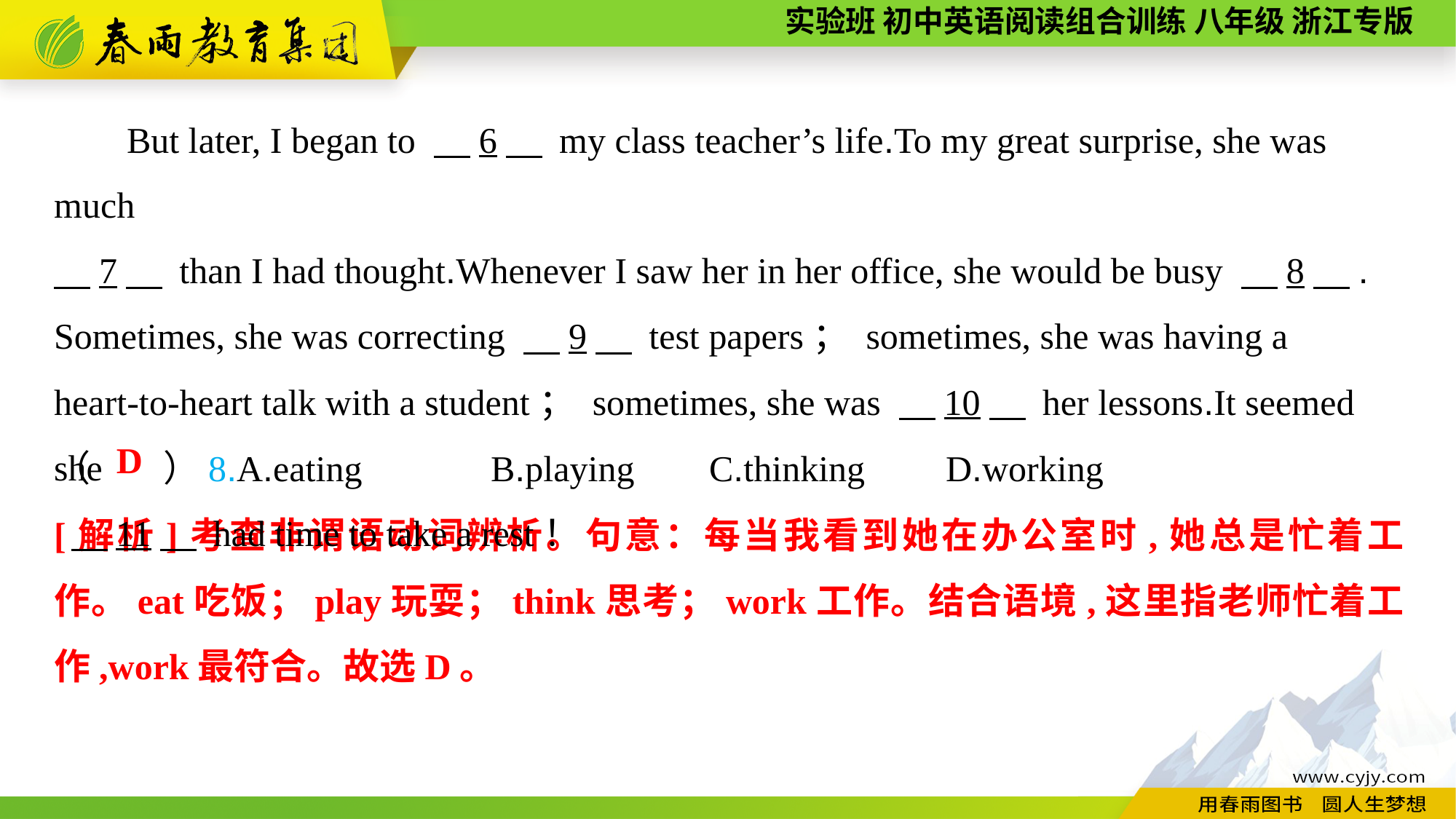

But later, I began to 　6　 my class teacher’s life.To my great surprise, she was much
　7　 than I had thought.Whenever I saw her in her office, she would be busy 　8　.
Sometimes, she was correcting 　9　 test papers； sometimes, she was having a
heart-to-heart talk with a student； sometimes, she was 　10　 her lessons.It seemed she
 　11　 had time to take a rest！
（　　）8.A.eating		B.playing	C.thinking	  D.working
D
[解析]考查非谓语动词辨析。句意：每当我看到她在办公室时,她总是忙着工作。eat吃饭；play玩耍；think思考；work工作。结合语境,这里指老师忙着工作,work最符合。故选D。